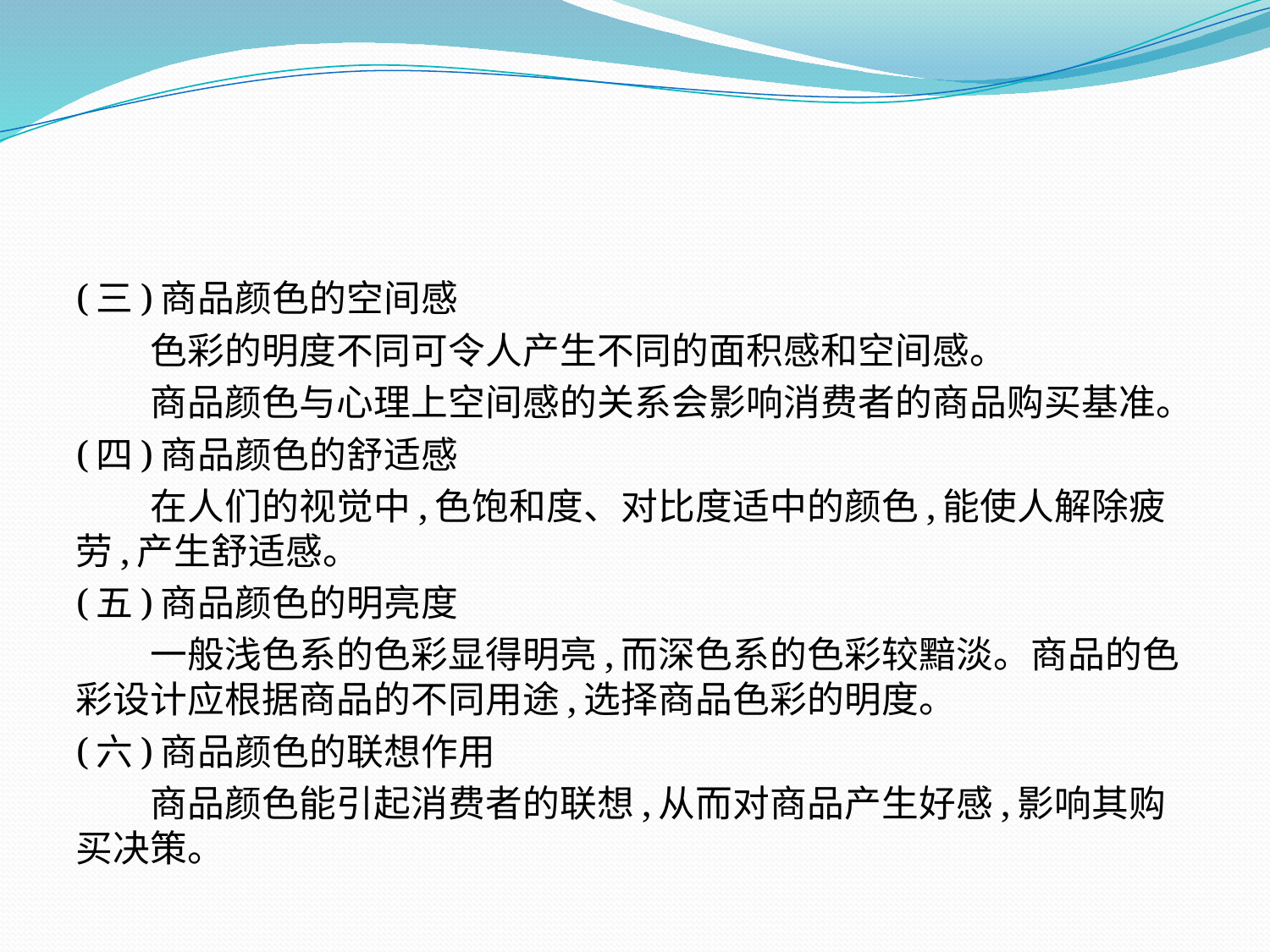

(三)商品颜色的空间感
　　色彩的明度不同可令人产生不同的面积感和空间感。
　　商品颜色与心理上空间感的关系会影响消费者的商品购买基准。
(四)商品颜色的舒适感
　　在人们的视觉中,色饱和度、对比度适中的颜色,能使人解除疲劳,产生舒适感。
(五)商品颜色的明亮度
　　一般浅色系的色彩显得明亮,而深色系的色彩较黯淡。商品的色彩设计应根据商品的不同用途,选择商品色彩的明度。
(六)商品颜色的联想作用
　　商品颜色能引起消费者的联想,从而对商品产生好感,影响其购买决策。